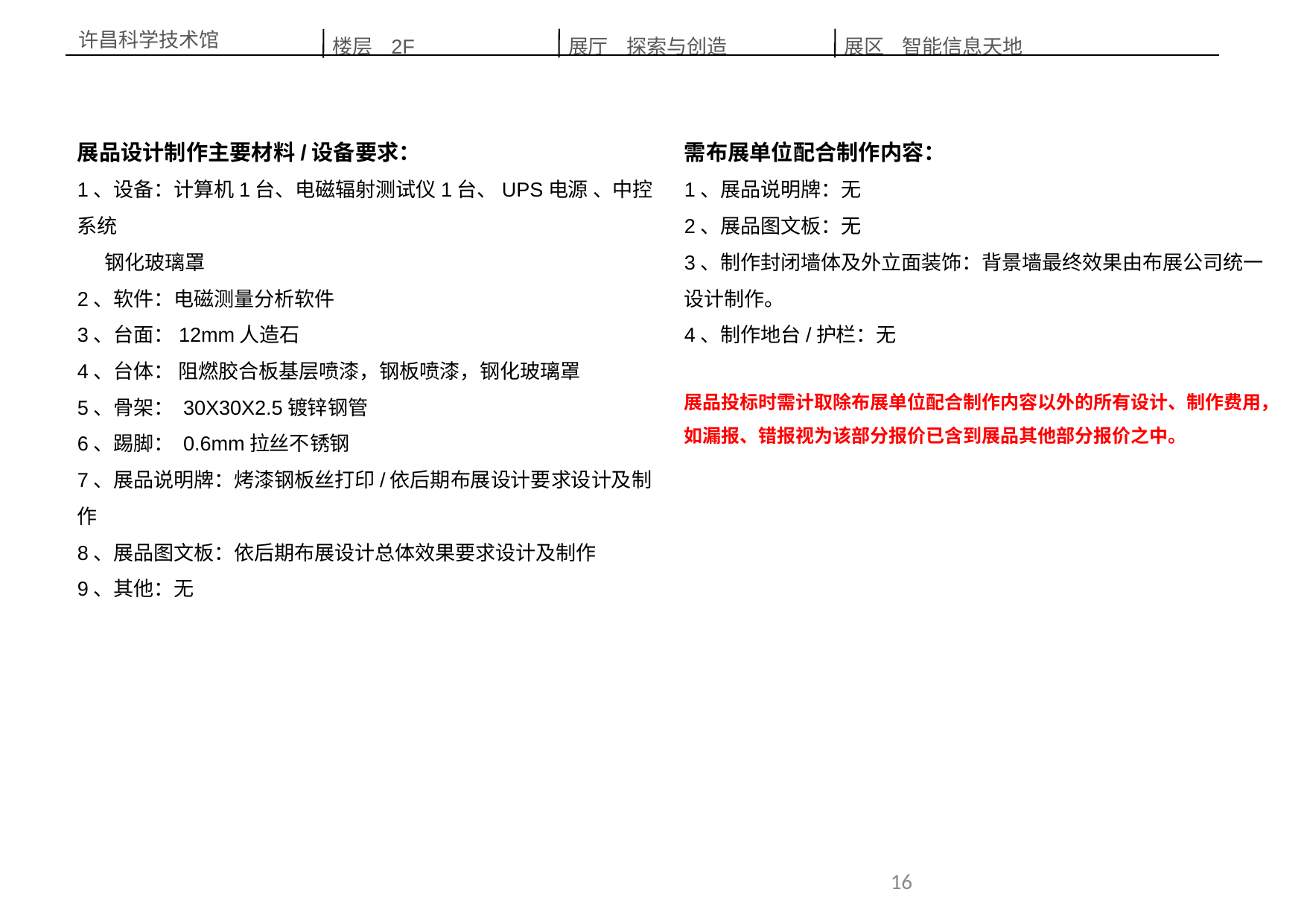

楼层   2F
展区    智能信息天地
展厅    探索与创造
许昌科学技术馆

展品设计制作主要材料/设备要求：
1、设备：计算机1台、电磁辐射测试仪1台、UPS电源 、中控系统
     钢化玻璃罩
2、软件：电磁测量分析软件
3、台面：12mm人造石
4、台体： 阻燃胶合板基层喷漆，钢板喷漆，钢化玻璃罩
5、骨架： 30X30X2.5镀锌钢管
6、踢脚： 0.6mm拉丝不锈钢
7、展品说明牌：烤漆钢板丝打印/依后期布展设计要求设计及制作
8、展品图文板：依后期布展设计总体效果要求设计及制作
9、其他：无

需布展单位配合制作内容：
1、展品说明牌：无
2、展品图文板：无
3、制作封闭墙体及外立面装饰：背景墙最终效果由布展公司统一设计制作。
4、制作地台/护栏：无

展品投标时需计取除布展单位配合制作内容以外的所有设计、制作费用，如漏报、错报视为该部分报价已含到展品其他部分报价之中。
16